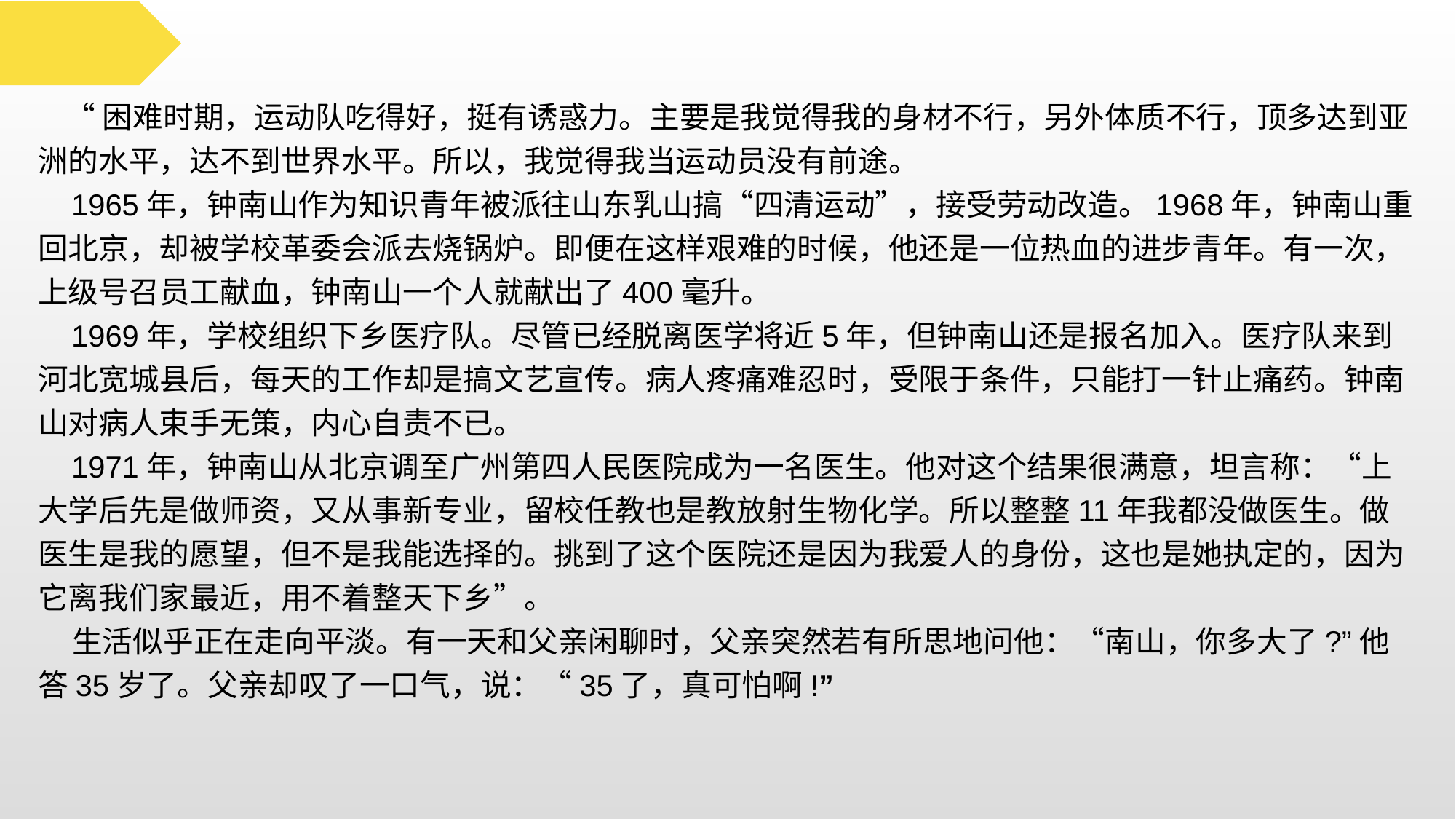

“困难时期，运动队吃得好，挺有诱惑力。主要是我觉得我的身材不行，另外体质不行，顶多达到亚洲的水平，达不到世界水平。所以，我觉得我当运动员没有前途。
    1965年，钟南山作为知识青年被派往山东乳山搞“四清运动”，接受劳动改造。1968年，钟南山重回北京，却被学校革委会派去烧锅炉。即便在这样艰难的时候，他还是一位热血的进步青年。有一次，上级号召员工献血，钟南山一个人就献出了400毫升。
    1969年，学校组织下乡医疗队。尽管已经脱离医学将近5年，但钟南山还是报名加入。医疗队来到河北宽城县后，每天的工作却是搞文艺宣传。病人疼痛难忍时，受限于条件，只能打一针止痛药。钟南山对病人束手无策，内心自责不已。
    1971年，钟南山从北京调至广州第四人民医院成为一名医生。他对这个结果很满意，坦言称：“上大学后先是做师资，又从事新专业，留校任教也是教放射生物化学。所以整整11年我都没做医生。做医生是我的愿望，但不是我能选择的。挑到了这个医院还是因为我爱人的身份，这也是她执定的，因为它离我们家最近，用不着整天下乡”。
    生活似乎正在走向平淡。有一天和父亲闲聊时，父亲突然若有所思地问他：“南山，你多大了?”他答35岁了。父亲却叹了一口气，说：“35了，真可怕啊!”